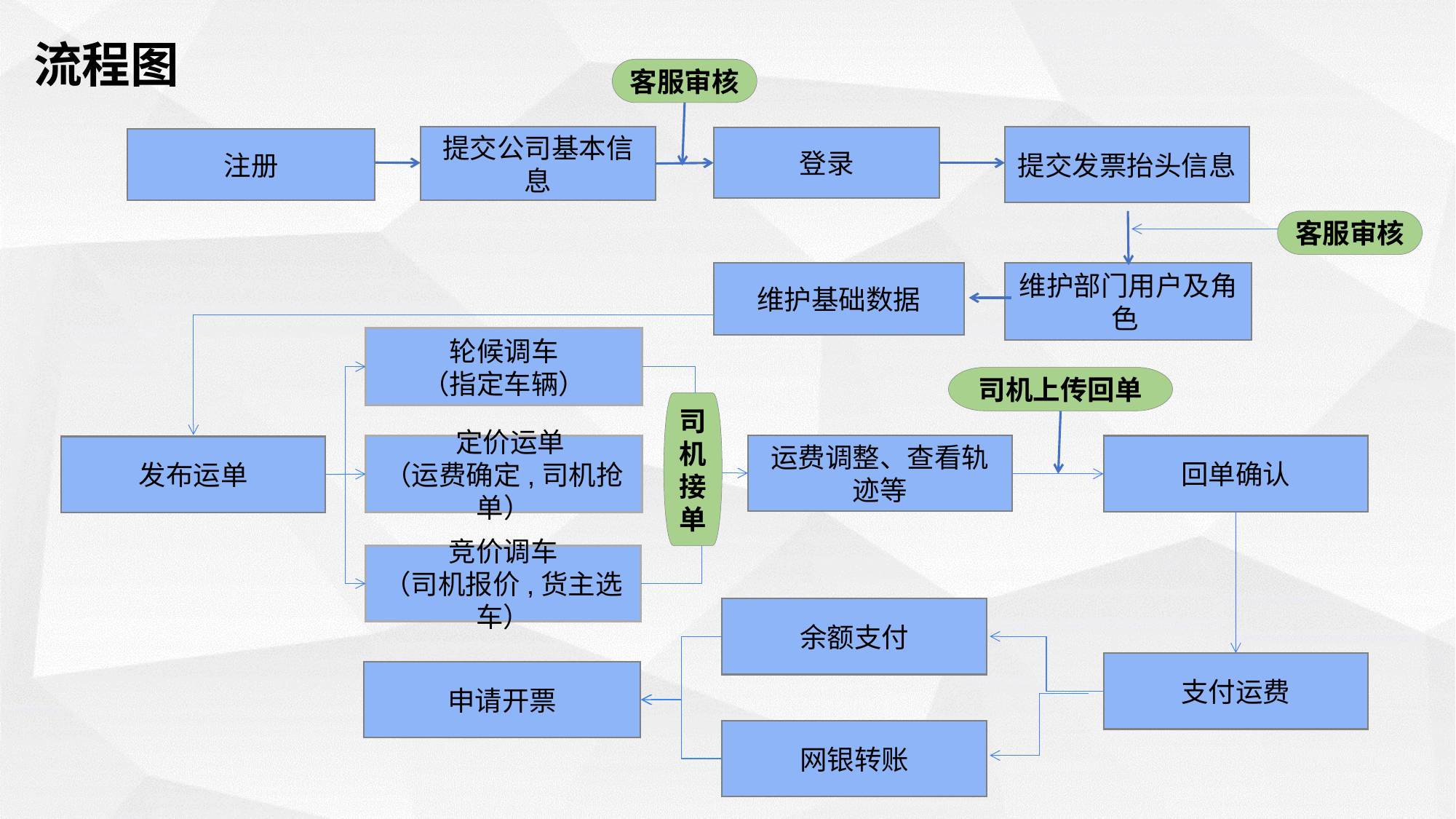

# 流程图
客服审核
提交公司基本信息
提交发票抬头信息
登录
注册
客服审核
维护基础数据
维护部门用户及角色
轮候调车
（指定车辆）
司机上传回单
司机接单
运费调整、查看轨迹等
 定价运单
（运费确定,司机抢单）
回单确认
发布运单
竞价调车
（司机报价,货主选车）
余额支付
支付运费
申请开票
网银转账